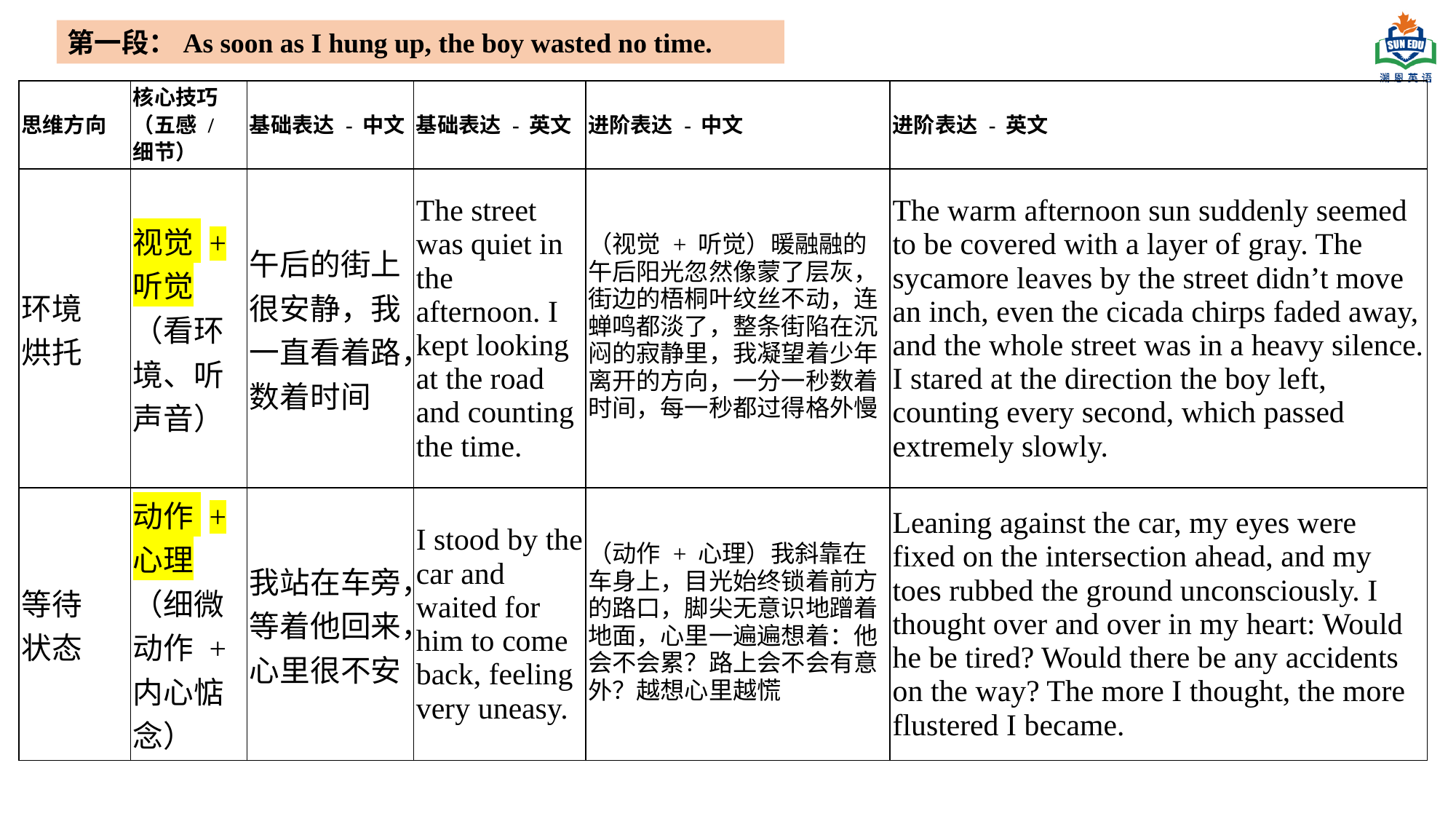

第一段：As soon as I hung up, the boy wasted no time.
| 思维方向 | 核心技巧（五感 / 细节） | 基础表达 - 中文 | 基础表达 - 英文 | 进阶表达 - 中文 | 进阶表达 - 英文 |
| --- | --- | --- | --- | --- | --- |
| 环境 烘托 | 视觉 + 听觉 （看环境、听声音） | 午后的街上很安静，我一直看着路，数着时间 | The street was quiet in the afternoon. I kept looking at the road and counting the time. | （视觉 + 听觉）暖融融的午后阳光忽然像蒙了层灰，街边的梧桐叶纹丝不动，连蝉鸣都淡了，整条街陷在沉闷的寂静里，我凝望着少年离开的方向，一分一秒数着时间，每一秒都过得格外慢 | The warm afternoon sun suddenly seemed to be covered with a layer of gray. The sycamore leaves by the street didn’t move an inch, even the cicada chirps faded away, and the whole street was in a heavy silence. I stared at the direction the boy left, counting every second, which passed extremely slowly. |
| 等待 状态 | 动作 + 心理 （细微动作 + 内心惦念） | 我站在车旁，等着他回来，心里很不安 | I stood by the car and waited for him to come back, feeling very uneasy. | （动作 + 心理）我斜靠在车身上，目光始终锁着前方的路口，脚尖无意识地蹭着地面，心里一遍遍想着：他会不会累？路上会不会有意外？越想心里越慌 | Leaning against the car, my eyes were fixed on the intersection ahead, and my toes rubbed the ground unconsciously. I thought over and over in my heart: Would he be tired? Would there be any accidents on the way? The more I thought, the more flustered I became. |